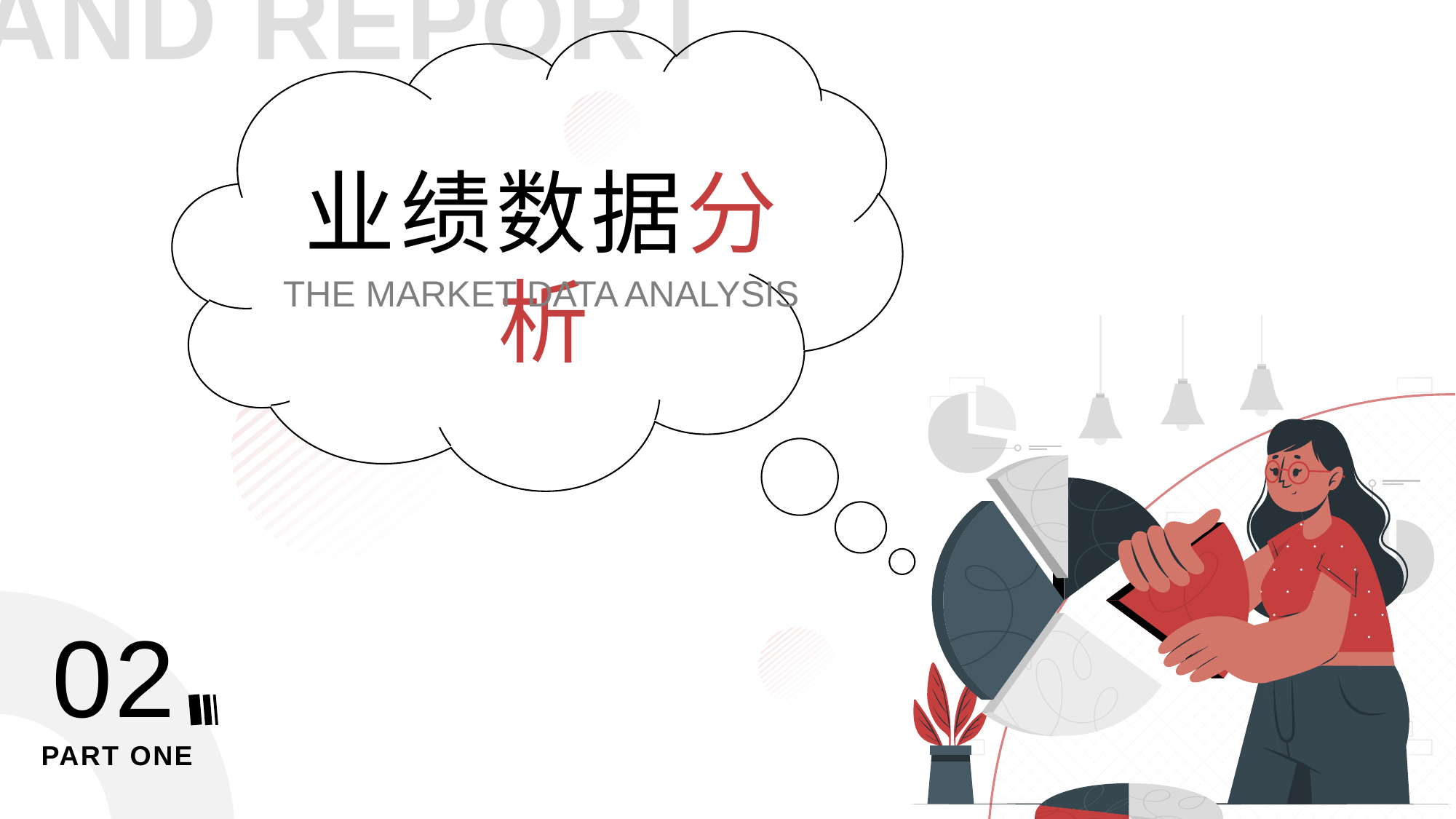

WORK SUMMARY
 AND REPORT

业绩数据分析
THE MARKET DATA ANALYSIS

02

PART ONE